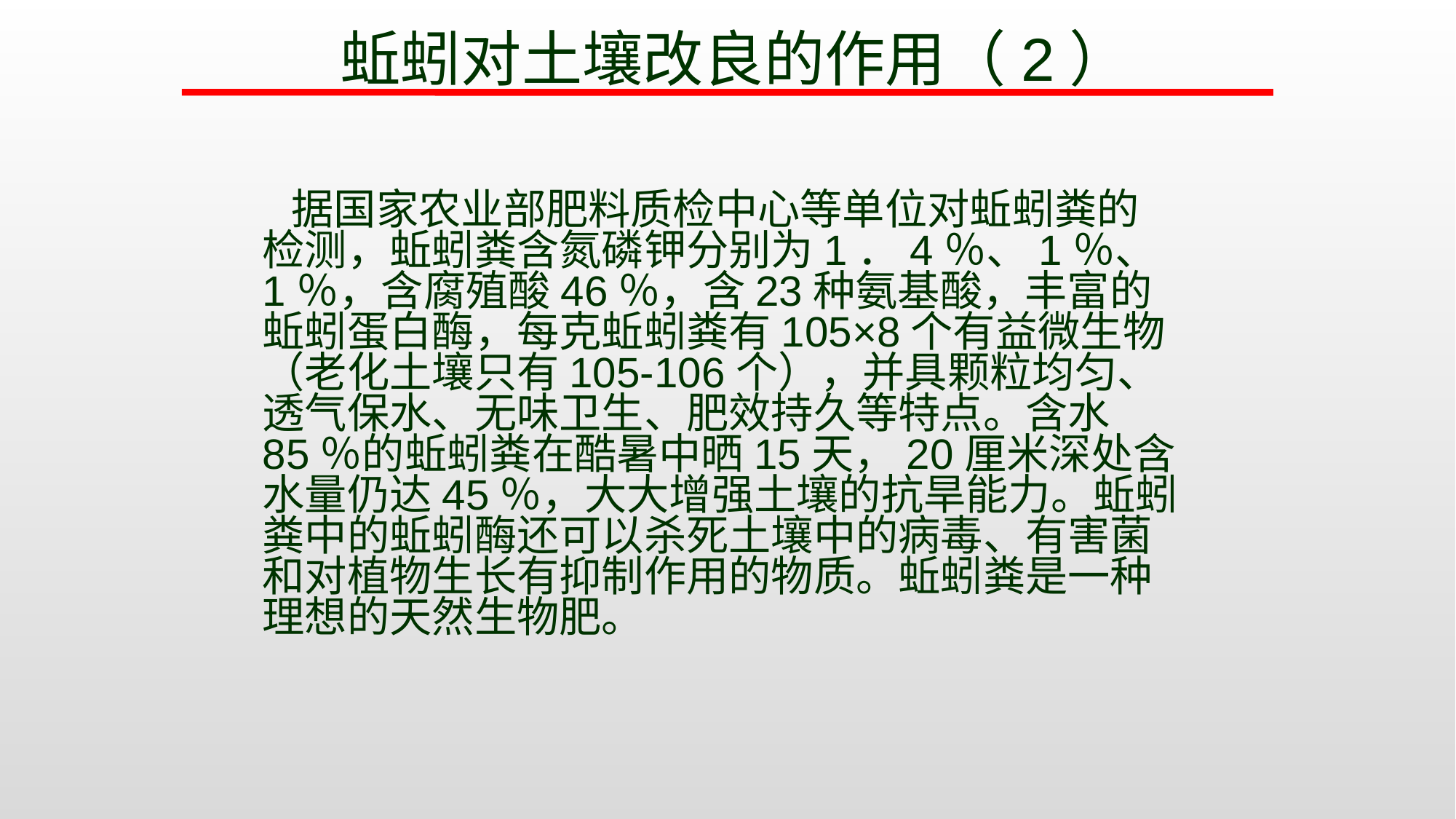

蚯蚓对土壤改良的作用（2）

  据国家农业部肥料质检中心等单位对蚯蚓粪的检测，蚯蚓粪含氮磷钾分别为1．4％、1％、1％，含腐殖酸46％，含23种氨基酸，丰富的蚯蚓蛋白酶，每克蚯蚓粪有105×8个有益微生物（老化土壤只有105-106个），并具颗粒均匀、透气保水、无味卫生、肥效持久等特点。含水85％的蚯蚓粪在酷暑中晒15天，20厘米深处含水量仍达45％，大大增强土壤的抗旱能力。蚯蚓粪中的蚯蚓酶还可以杀死土壤中的病毒、有害菌和对植物生长有抑制作用的物质。蚯蚓粪是一种理想的天然生物肥。